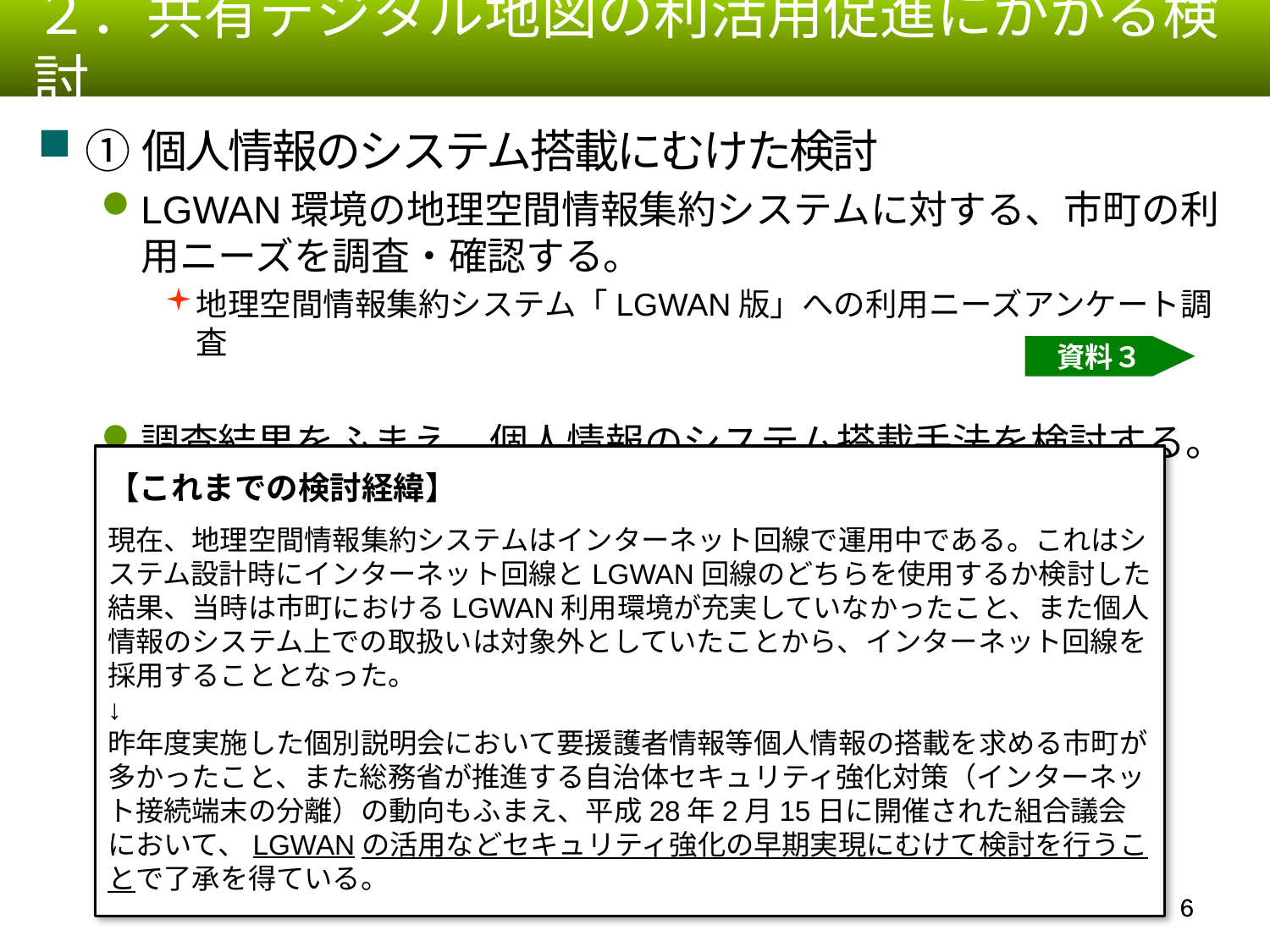

２．共有デジタル地図の利活用促進にかかる検討
①個人情報のシステム搭載にむけた検討
LGWAN環境の地理空間情報集約システムに対する、市町の利用ニーズを調査・確認する。
地理空間情報集約システム「LGWAN版」への利用ニーズアンケート調査

調査結果をふまえ、個人情報のシステム搭載手法を検討する。
資料３
【これまでの検討経緯】

現在、地理空間情報集約システムはインターネット回線で運用中である。これはシステム設計時にインターネット回線とLGWAN回線のどちらを使用するか検討した結果、当時は市町におけるLGWAN利用環境が充実していなかったこと、また個人情報のシステム上での取扱いは対象外としていたことから、インターネット回線を採用することとなった。
↓
昨年度実施した個別説明会において要援護者情報等個人情報の搭載を求める市町が多かったこと、また総務省が推進する自治体セキュリティ強化対策（インターネット接続端末の分離）の動向もふまえ、平成28年2月15日に開催された組合議会において、LGWANの活用などセキュリティ強化の早期実現にむけて検討を行うことで了承を得ている。
6
6